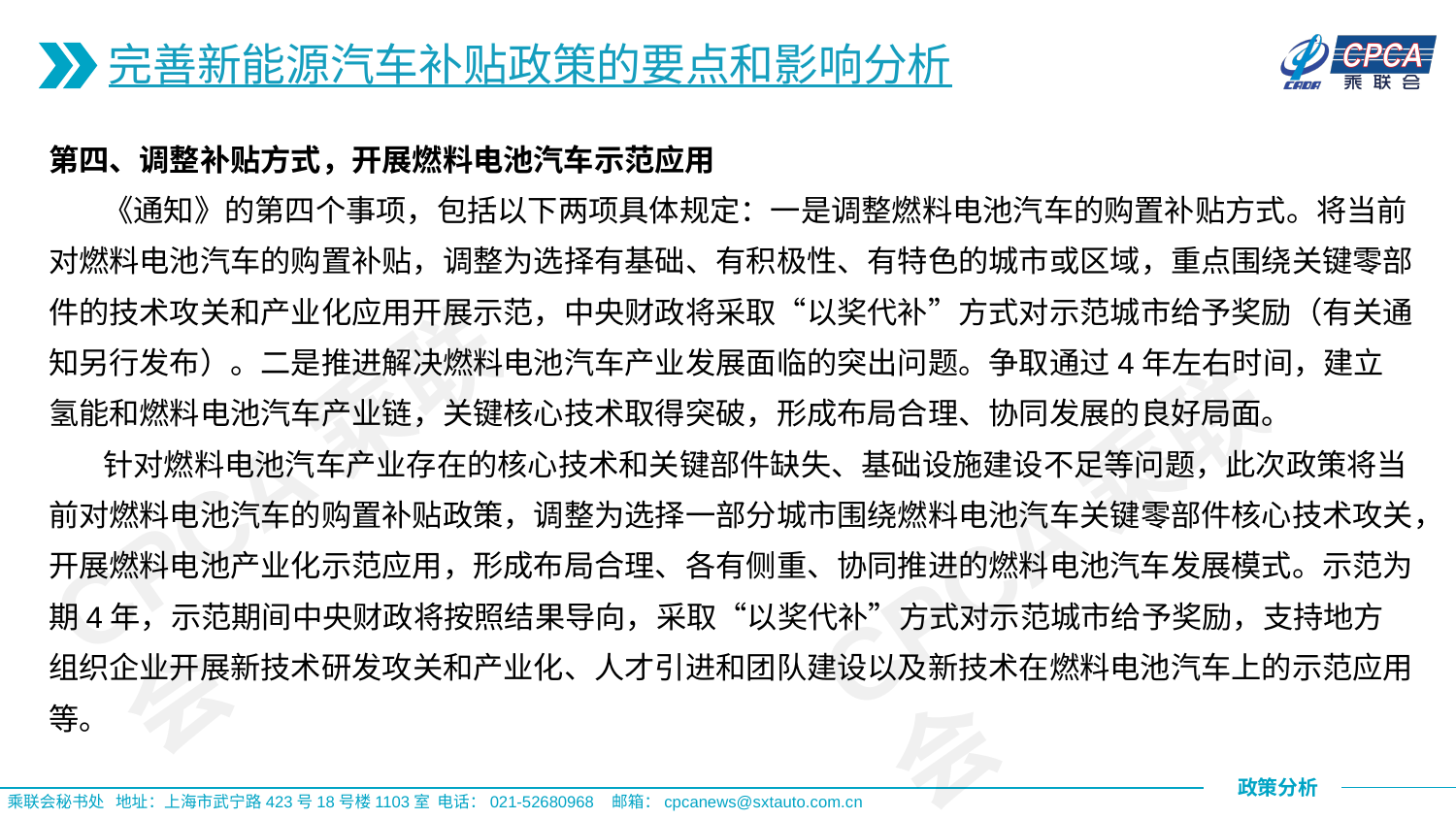

完善新能源汽车补贴政策的要点和影响分析
第四、调整补贴方式，开展燃料电池汽车示范应用
       《通知》的第四个事项，包括以下两项具体规定：一是调整燃料电池汽车的购置补贴方式。将当前对燃料电池汽车的购置补贴，调整为选择有基础、有积极性、有特色的城市或区域，重点围绕关键零部件的技术攻关和产业化应用开展示范，中央财政将采取“以奖代补”方式对示范城市给予奖励（有关通知另行发布）。二是推进解决燃料电池汽车产业发展面临的突出问题。争取通过4年左右时间，建立氢能和燃料电池汽车产业链，关键核心技术取得突破，形成布局合理、协同发展的良好局面。
       针对燃料电池汽车产业存在的核心技术和关键部件缺失、基础设施建设不足等问题，此次政策将当前对燃料电池汽车的购置补贴政策，调整为选择一部分城市围绕燃料电池汽车关键零部件核心技术攻关，开展燃料电池产业化示范应用，形成布局合理、各有侧重、协同推进的燃料电池汽车发展模式。示范为期4年，示范期间中央财政将按照结果导向，采取“以奖代补”方式对示范城市给予奖励，支持地方组织企业开展新技术研发攻关和产业化、人才引进和团队建设以及新技术在燃料电池汽车上的示范应用等。
CPCA乘联会
CPCA乘联会